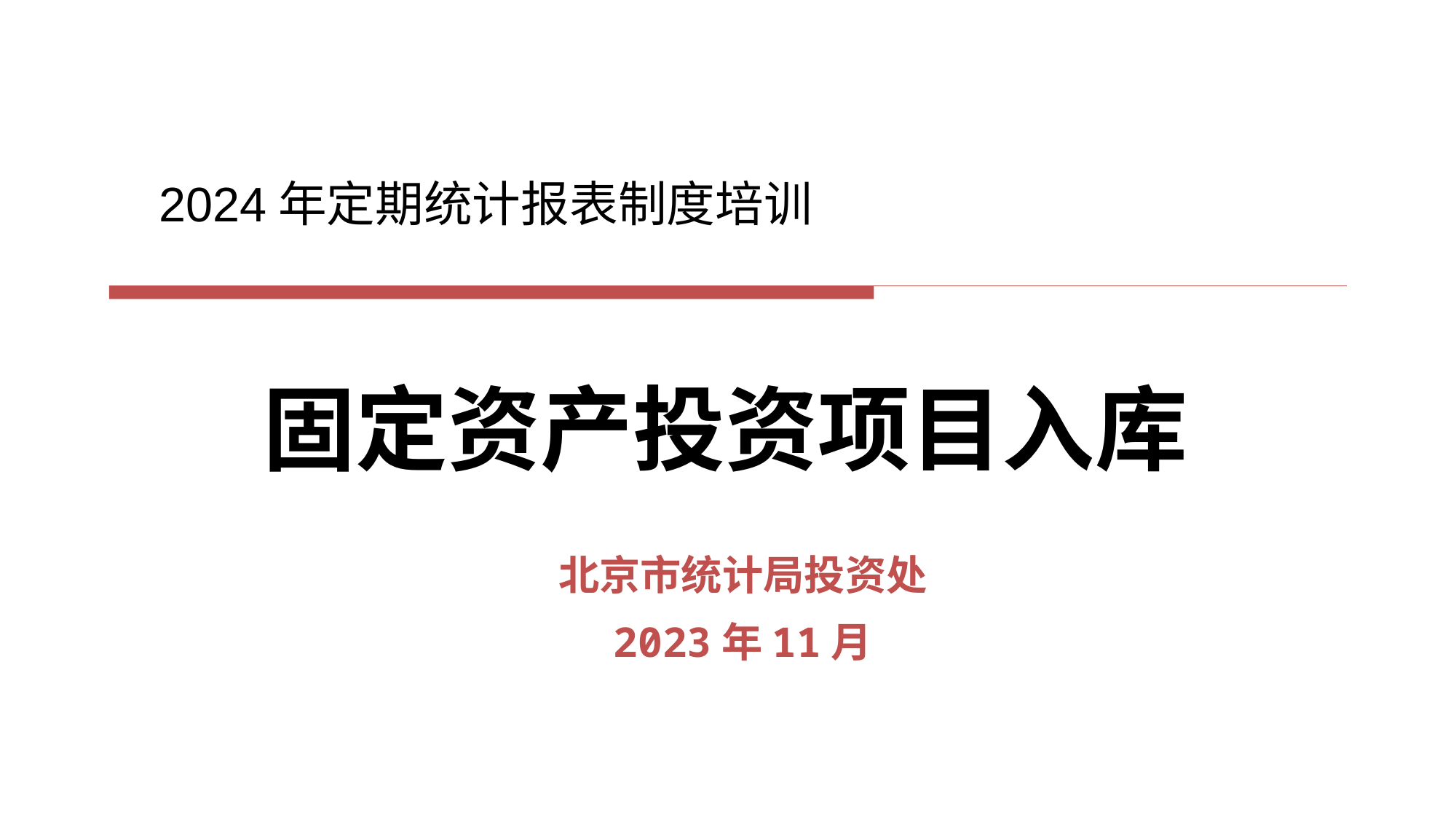

2024年定期统计报表制度培训
固定资产投资项目入库
北京市统计局投资处
2023年11月